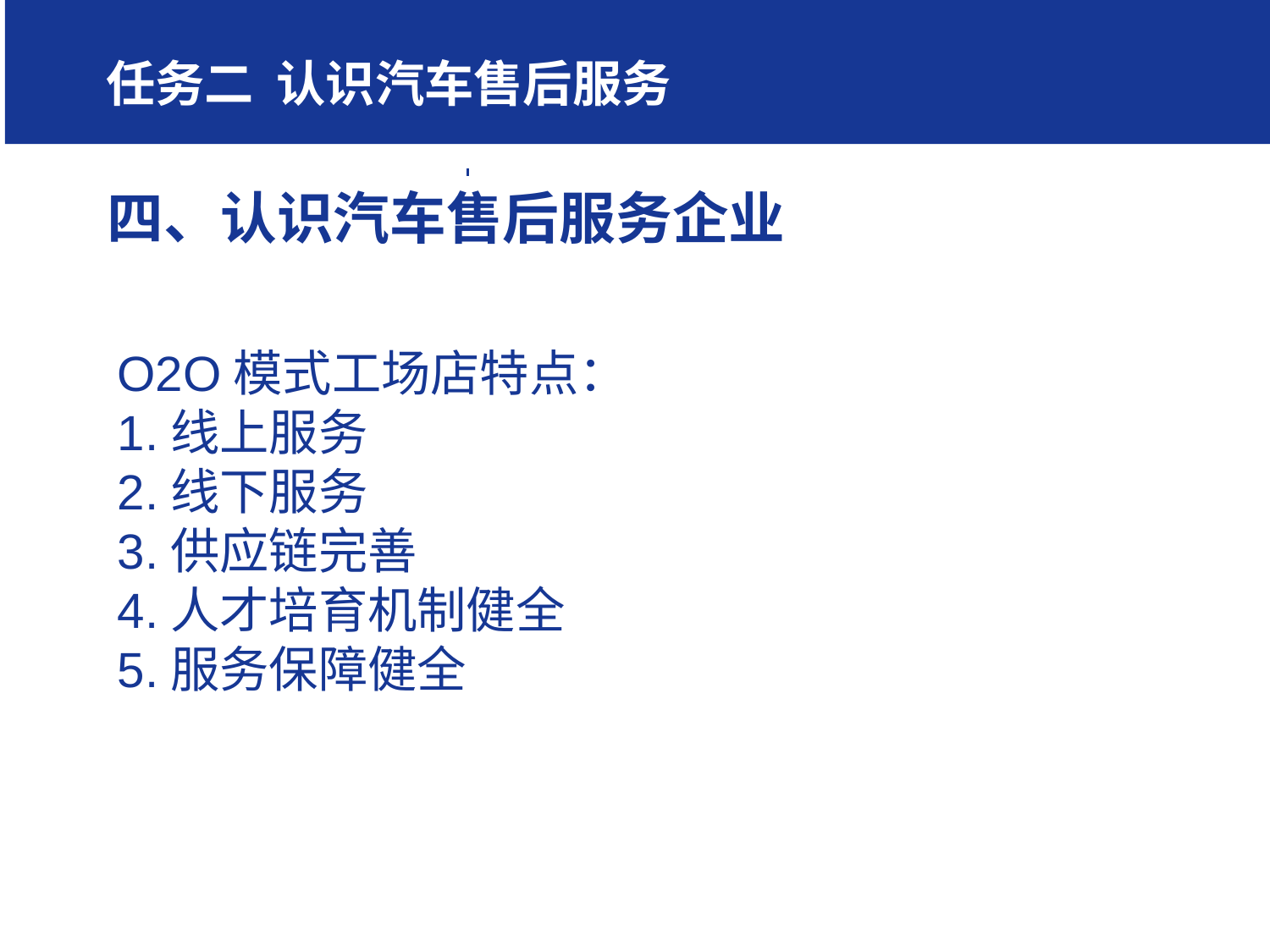

学习任务二  认识汽车售后服务任务一、汽车行
7
四、认识汽车售后服务企业
O2O模式工场店特点：
1.线上服务
2.线下服务
3.供应链完善
4.人才培育机制健全
5.服务保障健全